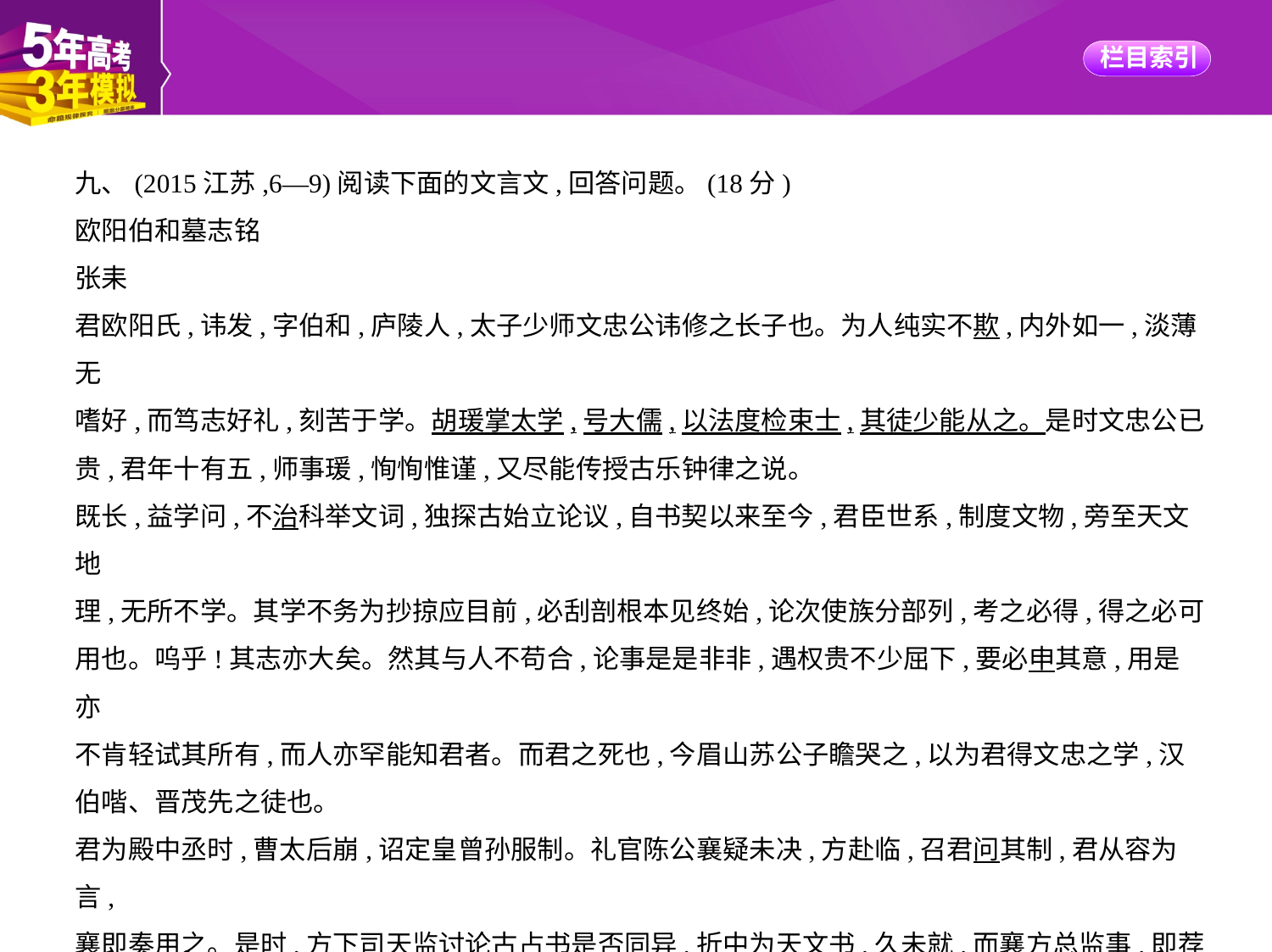

九、(2015江苏,6—9)阅读下面的文言文,回答问题。(18分)
欧阳伯和墓志铭
张耒
君欧阳氏,讳发,字伯和,庐陵人,太子少师文忠公讳修之长子也。为人纯实不欺,内外如一,淡薄无
嗜好,而笃志好礼,刻苦于学。胡瑗掌太学,号大儒,以法度检束士,其徒少能从之。是时文忠公已
贵,君年十有五,师事瑗,恂恂惟谨,又尽能传授古乐钟律之说。
既长,益学问,不治科举文词,独探古始立论议,自书契以来至今,君臣世系,制度文物,旁至天文地
理,无所不学。其学不务为抄掠应目前,必刮剖根本见终始,论次使族分部列,考之必得,得之必可
用也。呜乎!其志亦大矣。然其与人不苟合,论事是是非非,遇权贵不少屈下,要必申其意,用是亦
不肯轻试其所有,而人亦罕能知君者。而君之死也,今眉山苏公子瞻哭之,以为君得文忠之学,汉
伯喈、晋茂先之徒也。
君为殿中丞时,曹太后崩,诏定皇曾孙服制。礼官陈公襄疑未决,方赴临,召君问其制,君从容为言,
襄即奏用之。是时,方下司天监讨论古占书是否同异,折中为天文书,久未就,而襄方总监事,即荐
君刊修。君为推考是非,取舍比次,书成,诏藏太史局。
君治官无大小,不苟简,所创立,后人不能更。其著书有《古今系谱图》《国朝二府年表》《年